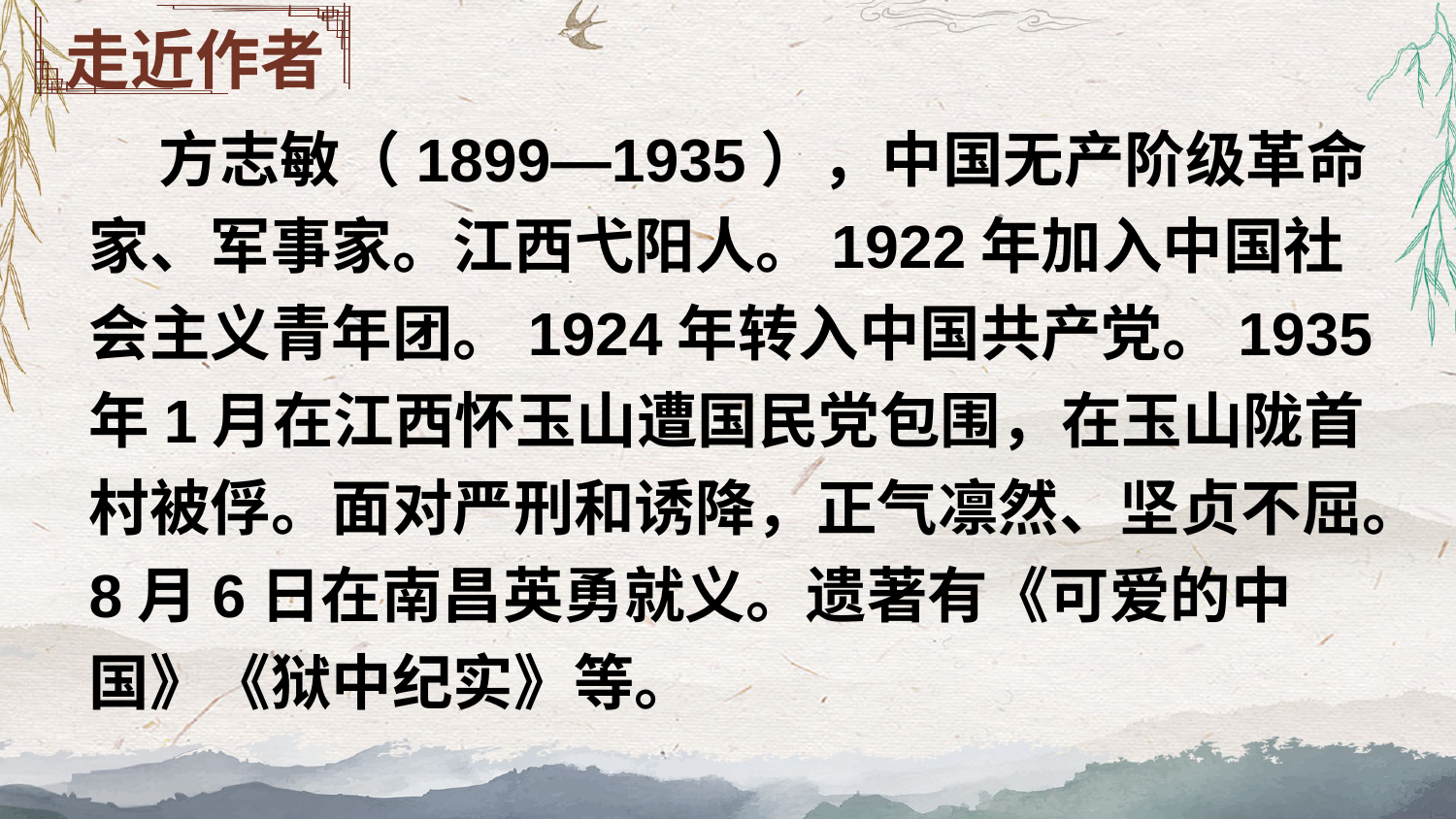

走近作者
    方志敏（1899—1935），中国无产阶级革命家、军事家。江西弋阳人。1922年加入中国社会主义青年团。1924年转入中国共产党。1935年1月在江西怀玉山遭国民党包围，在玉山陇首村被俘。面对严刑和诱降，正气凛然、坚贞不屈。8月6日在南昌英勇就义。遗著有《可爱的中国》《狱中纪实》等。